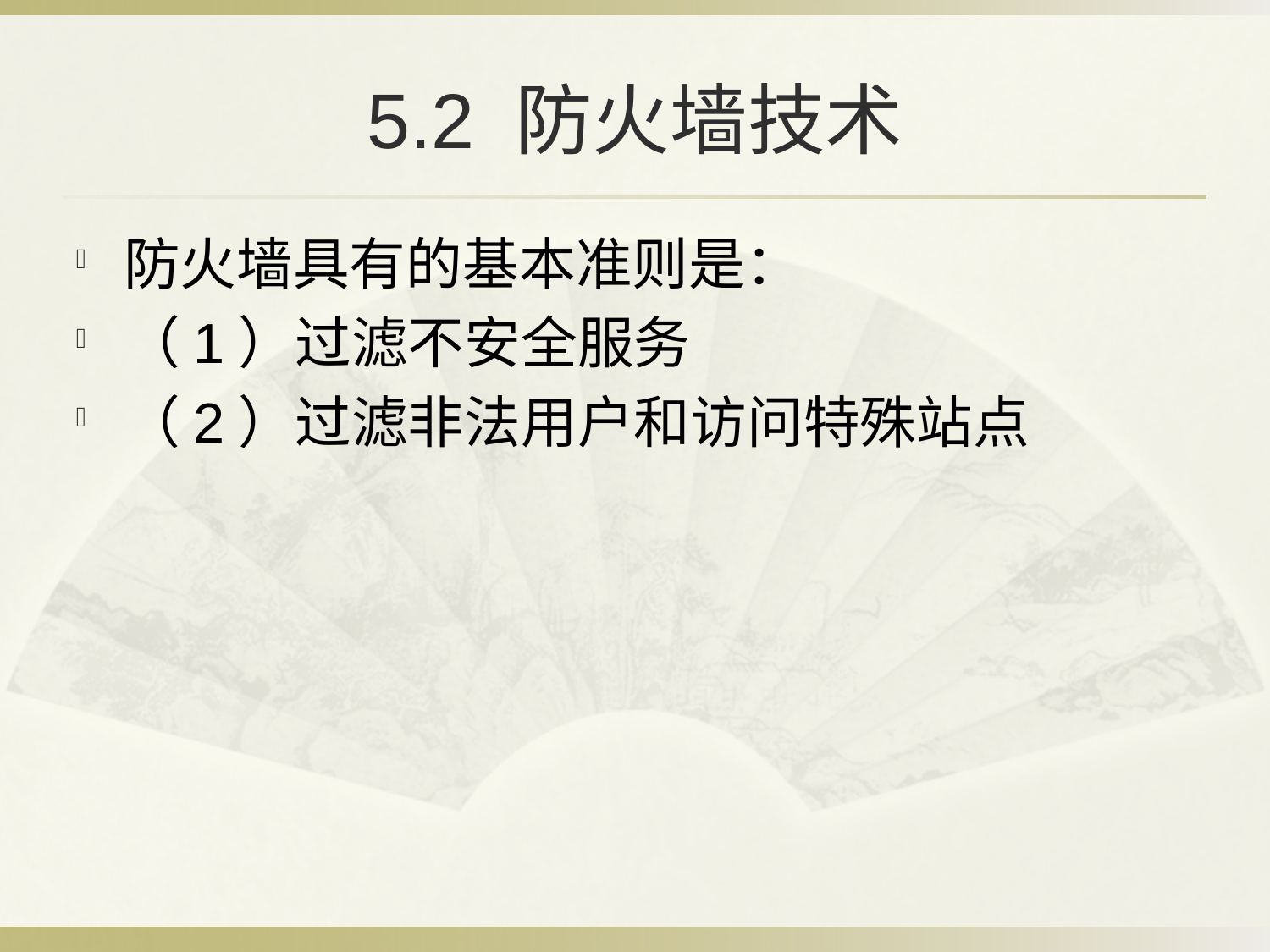

# 5.2 防火墙技术
防火墙具有的基本准则是：
（1）过滤不安全服务
（2）过滤非法用户和访问特殊站点